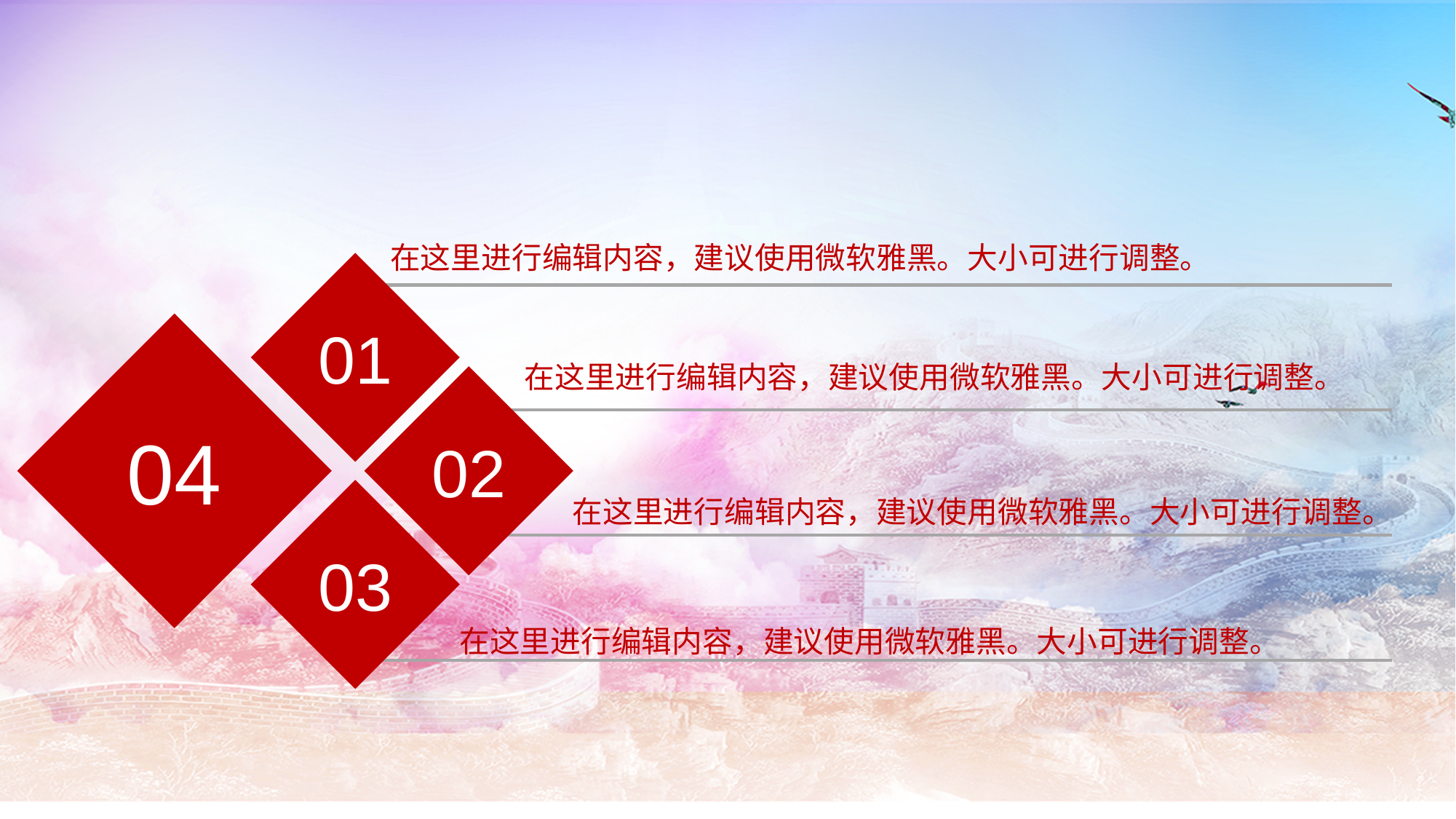

在这里进行编辑内容，建议使用微软雅黑。大小可进行调整。
01
04
在这里进行编辑内容，建议使用微软雅黑。大小可进行调整。
02
03
在这里进行编辑内容，建议使用微软雅黑。大小可进行调整。
在这里进行编辑内容，建议使用微软雅黑。大小可进行调整。